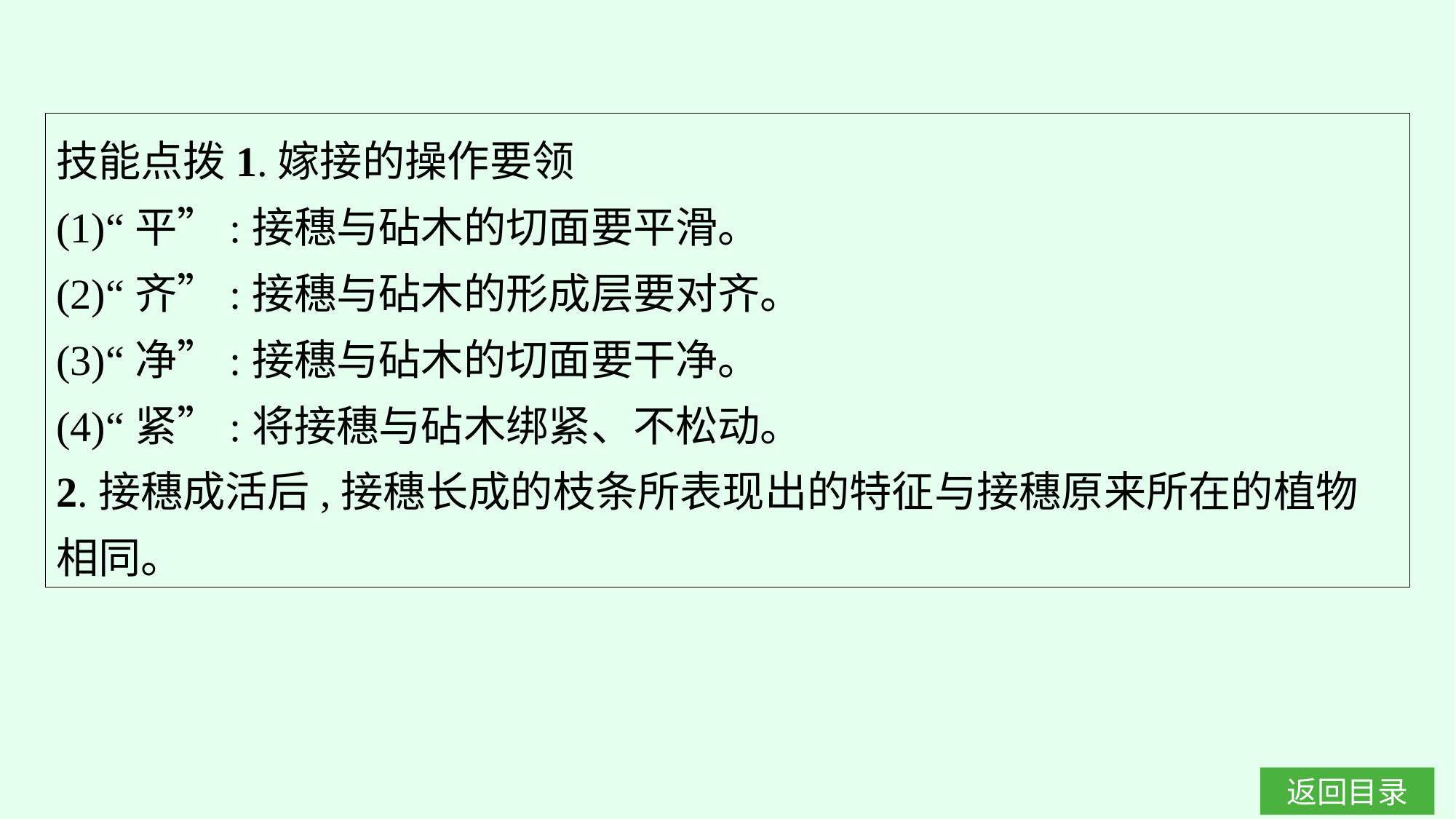

技能点拨1.嫁接的操作要领
(1)“平”:接穗与砧木的切面要平滑。
(2)“齐”:接穗与砧木的形成层要对齐。
(3)“净”:接穗与砧木的切面要干净。
(4)“紧”:将接穗与砧木绑紧、不松动。
2.接穗成活后,接穗长成的枝条所表现出的特征与接穗原来所在的植物相同。